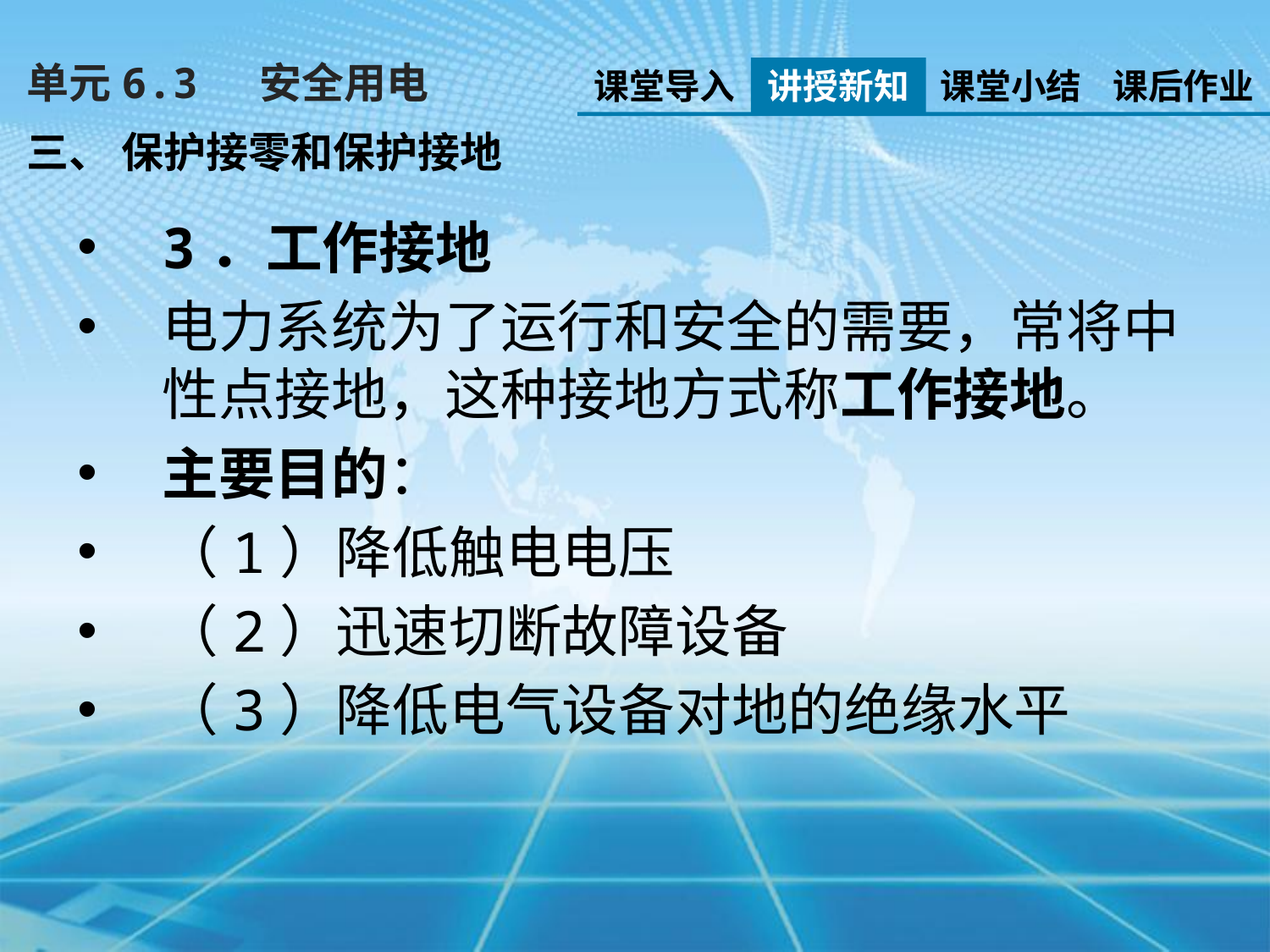

单元6.3　 安全用电
课堂导入
讲授新知
课堂小结
课后作业
三、 保护接零和保护接地
3．工作接地
电力系统为了运行和安全的需要，常将中性点接地，这种接地方式称工作接地。
主要目的：
（1）降低触电电压
（2）迅速切断故障设备
（3）降低电气设备对地的绝缘水平